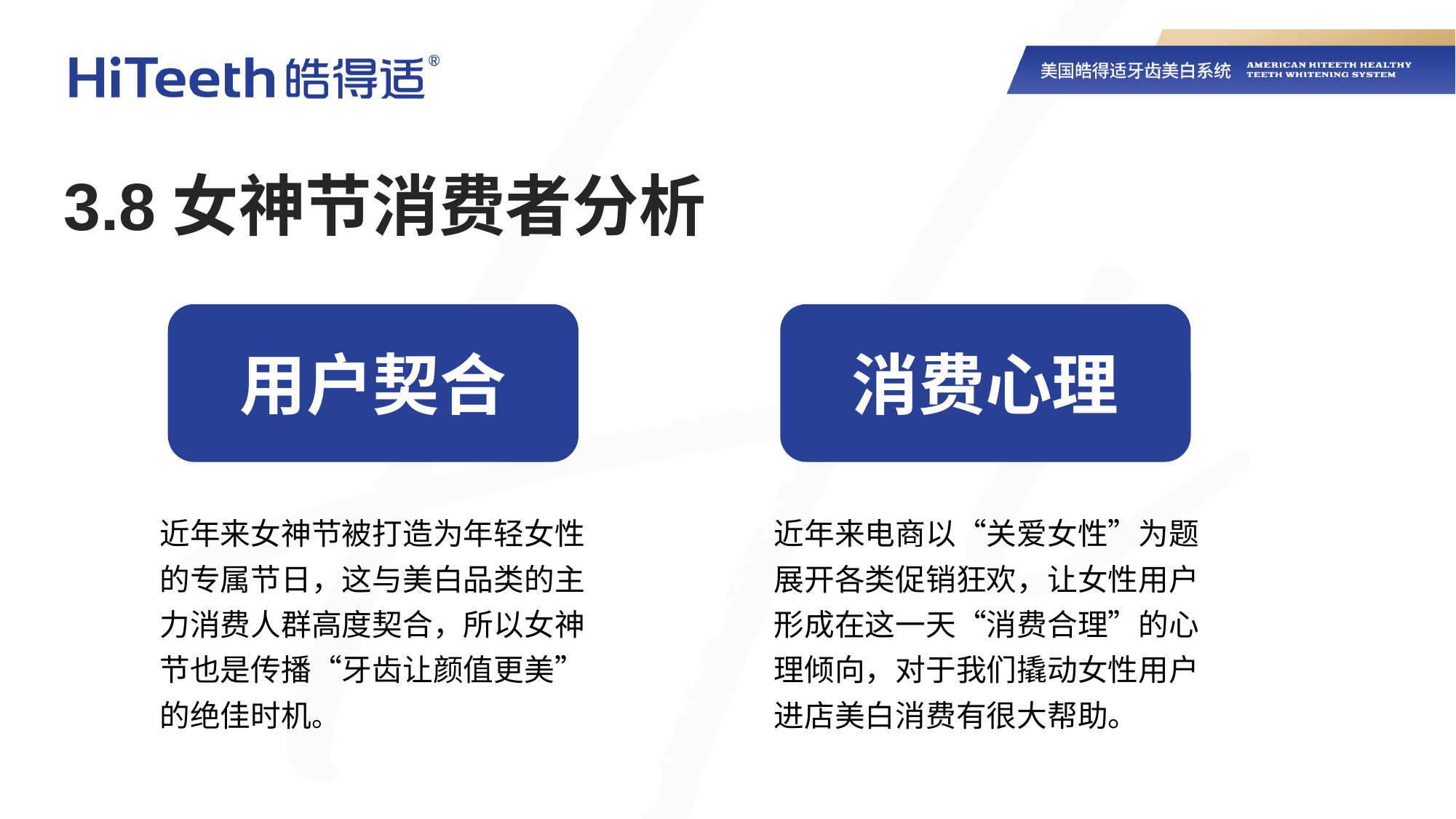

3.8女神节消费者分析
用户契合
消费心理
近年来女神节被打造为年轻女性的专属节日，这与美白品类的主力消费人群高度契合，所以女神节也是传播“牙齿让颜值更美”的绝佳时机。
近年来电商以“关爱女性”为题展开各类促销狂欢，让女性用户形成在这一天“消费合理”的心理倾向，对于我们撬动女性用户进店美白消费有很大帮助。